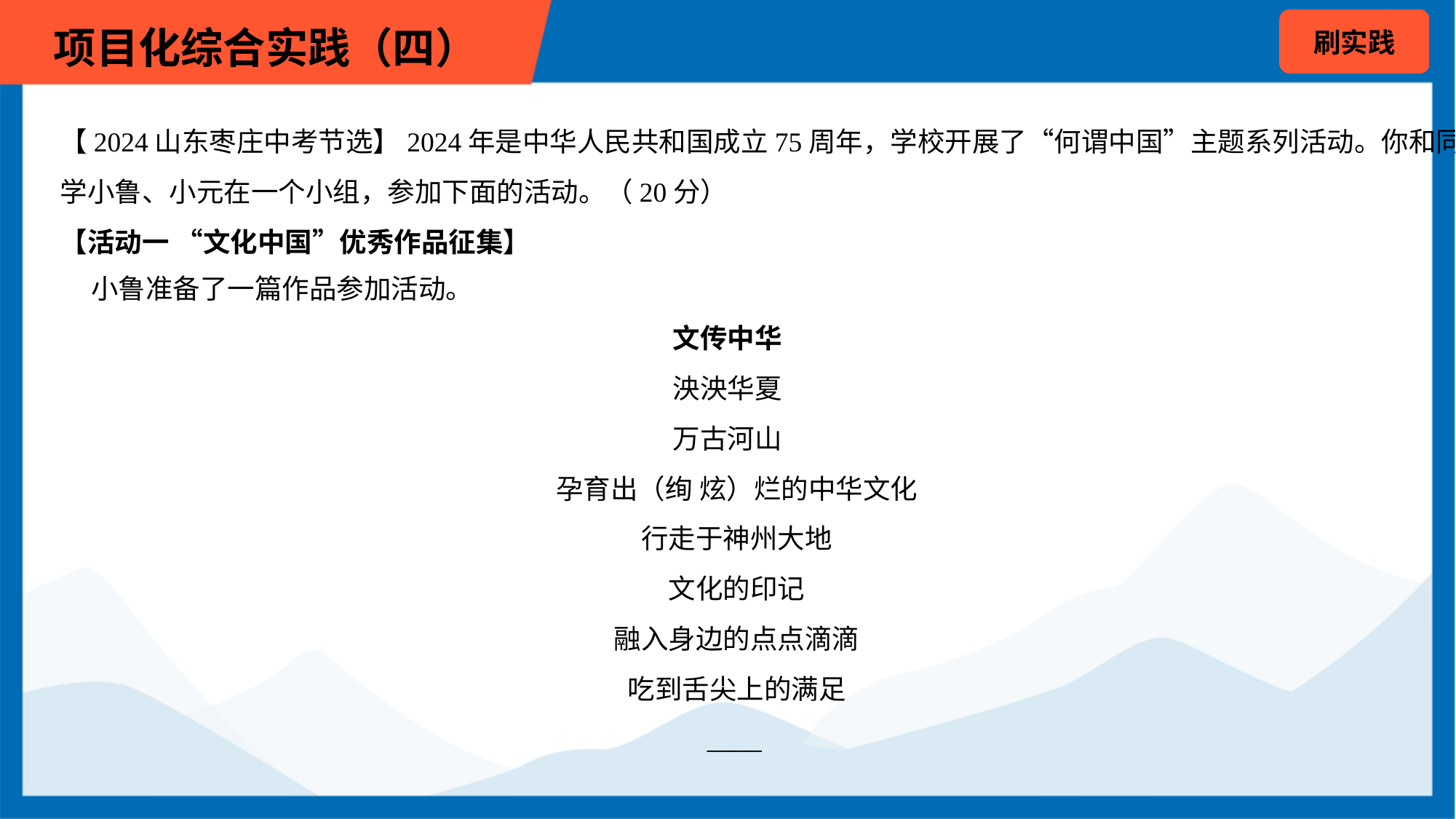

【2024山东枣庄中考节选】2024年是中华人民共和国成立75周年，学校开展了“何谓中国”主题系列活动。你和同
学小鲁、小元在一个小组，参加下面的活动。（20分）
【活动一 “文化中国”优秀作品征集】
    小鲁准备了一篇作品参加活动。
文传中华
泱泱华夏
万古河山
  孕育出（绚 炫）烂的中华文化
  行走于神州大地
  文化的印记
  融入身边的点点滴滴
  吃到舌尖上的满足
  ____